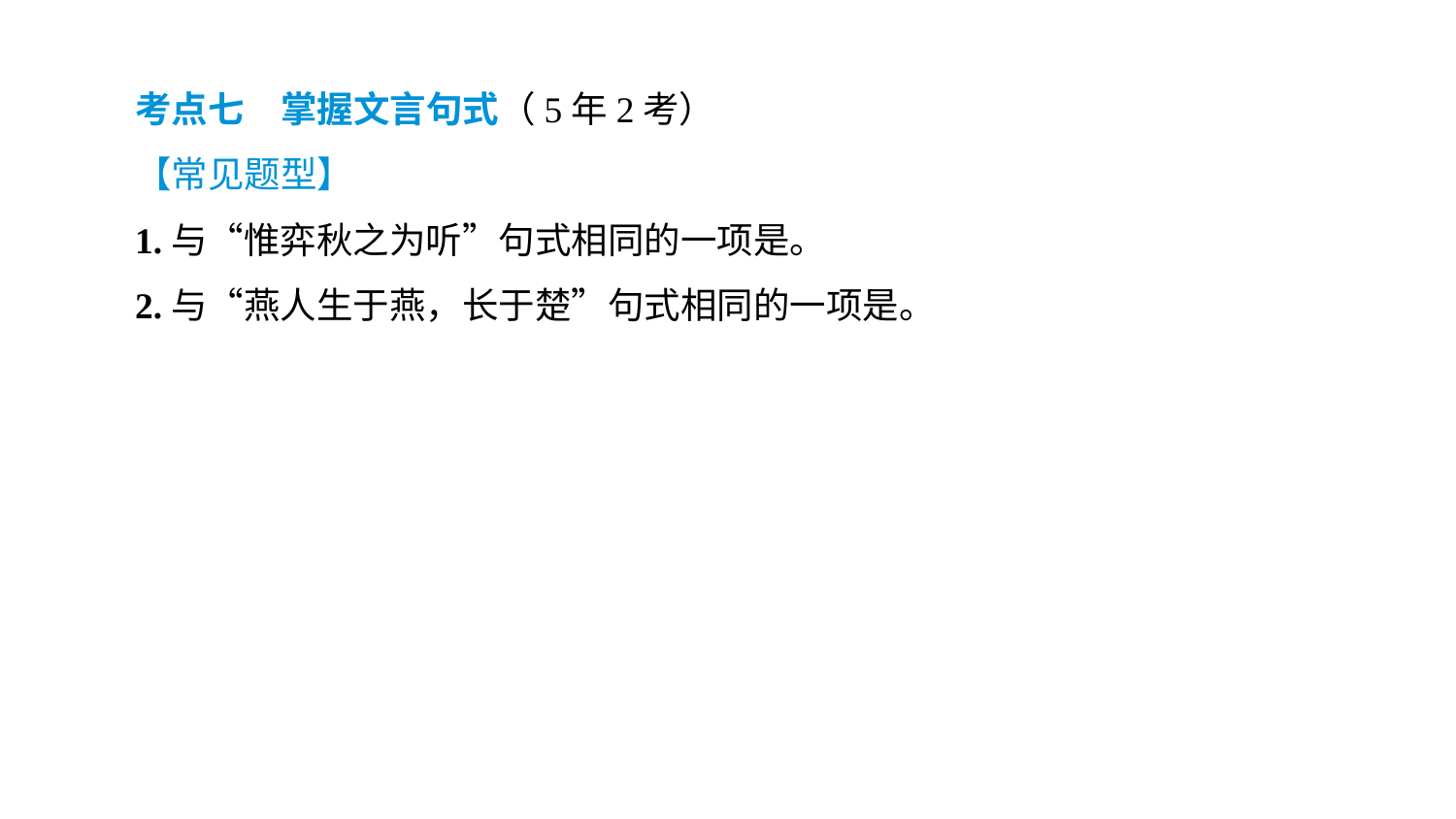

考点七　掌握文言句式（5年2考）
【常见题型】
1.与“惟弈秋之为听”句式相同的一项是。
2.与“燕人生于燕，长于楚”句式相同的一项是。